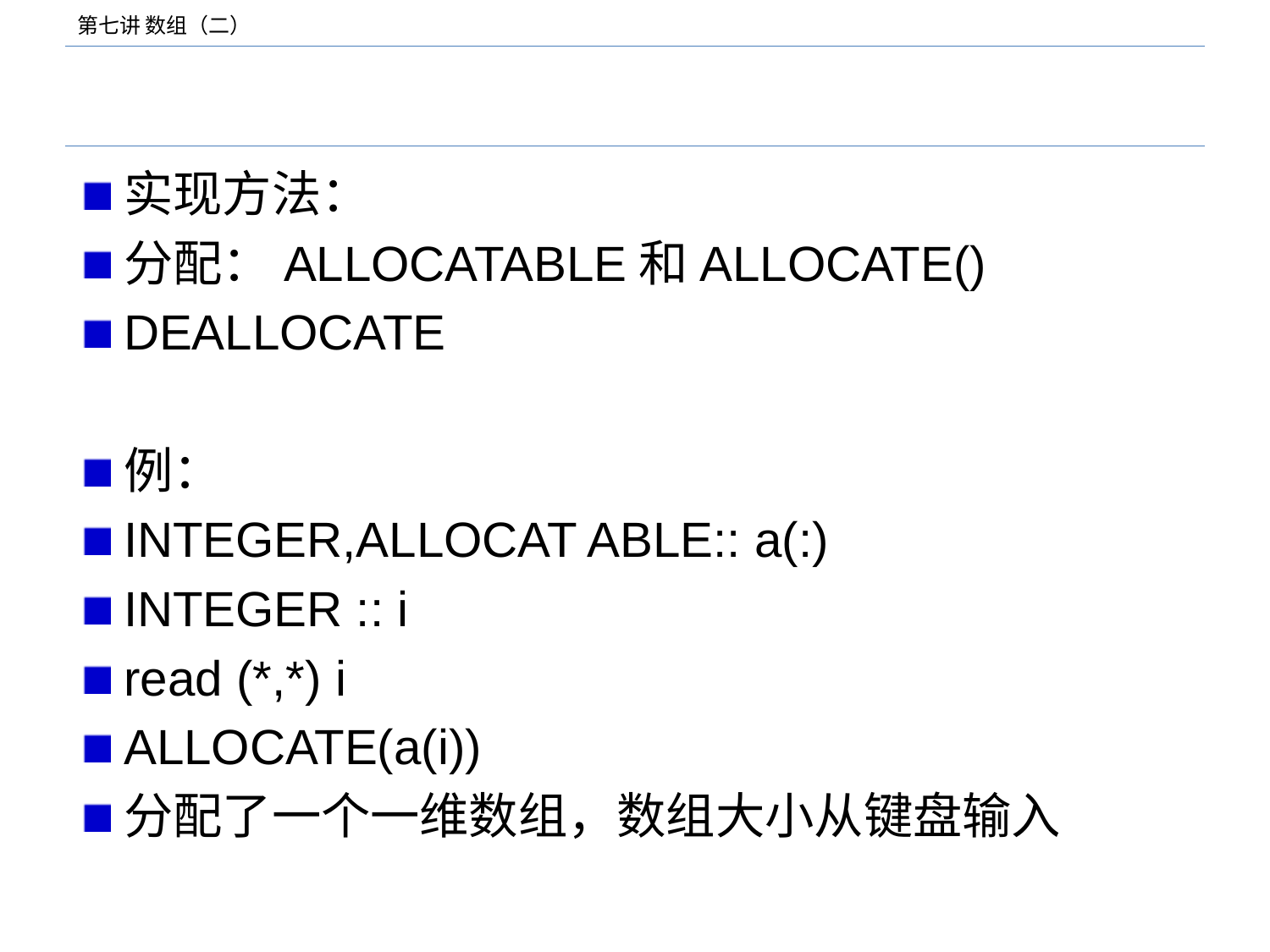

#
实现方法：
分配：ALLOCATABLE和ALLOCATE()
DEALLOCATE

例：
INTEGER,ALLOCAT ABLE:: a(:)
INTEGER :: i
read (*,*) i
ALLOCATE(a(i))
分配了一个一维数组，数组大小从键盘输入